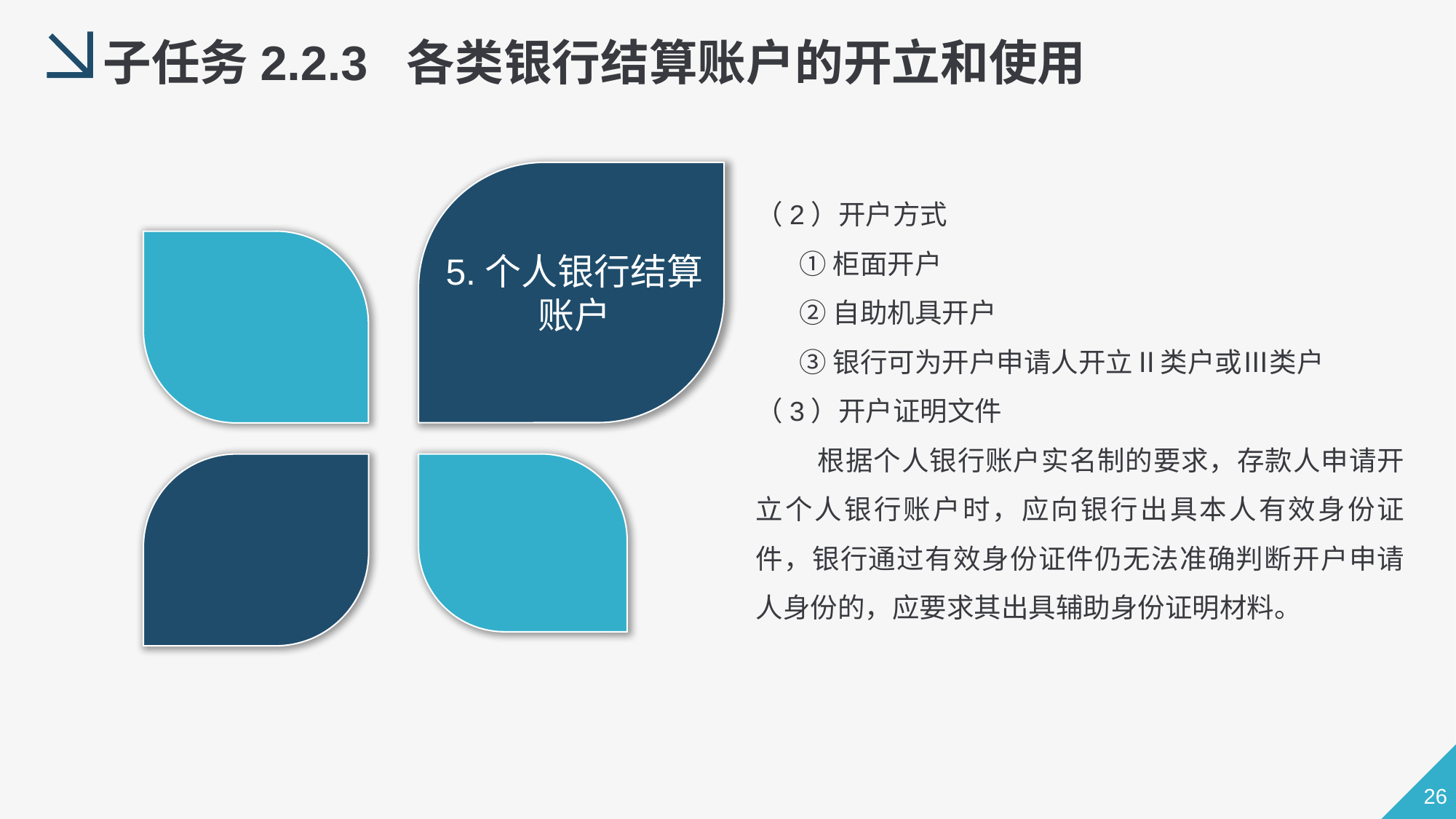

子任务2.2.3  各类银行结算账户的开立和使用

（2）开户方式
       ①柜面开户
       ②自助机具开户
       ③银行可为开户申请人开立Ⅱ类户或Ⅲ类户
（3）开户证明文件
        根据个人银行账户实名制的要求，存款人申请开立个人银行账户时，应向银行出具本人有效身份证件，银行通过有效身份证件仍无法准确判断开户申请人身份的，应要求其出具辅助身份证明材料。

5.个人银行结算账户